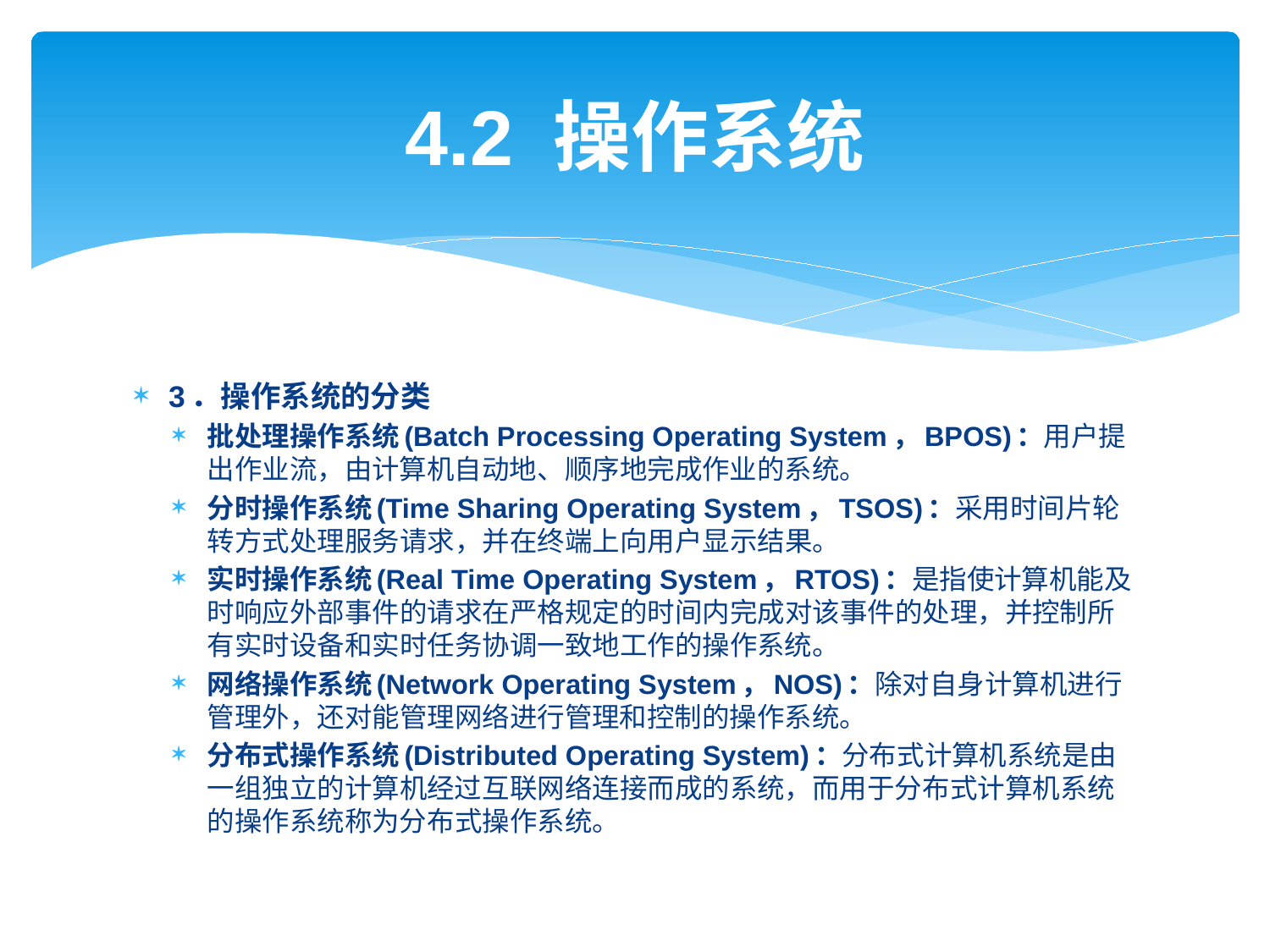

# 4.2 操作系统
3．操作系统的分类
批处理操作系统(Batch Processing Operating System，BPOS)：用户提出作业流，由计算机自动地、顺序地完成作业的系统。
分时操作系统(Time Sharing Operating System，TSOS)：采用时间片轮转方式处理服务请求，并在终端上向用户显示结果。
实时操作系统(Real Time Operating System，RTOS)：是指使计算机能及时响应外部事件的请求在严格规定的时间内完成对该事件的处理，并控制所有实时设备和实时任务协调一致地工作的操作系统。
网络操作系统(Network Operating System，NOS)：除对自身计算机进行管理外，还对能管理网络进行管理和控制的操作系统。
分布式操作系统(Distributed Operating System)：分布式计算机系统是由一组独立的计算机经过互联网络连接而成的系统，而用于分布式计算机系统的操作系统称为分布式操作系统。